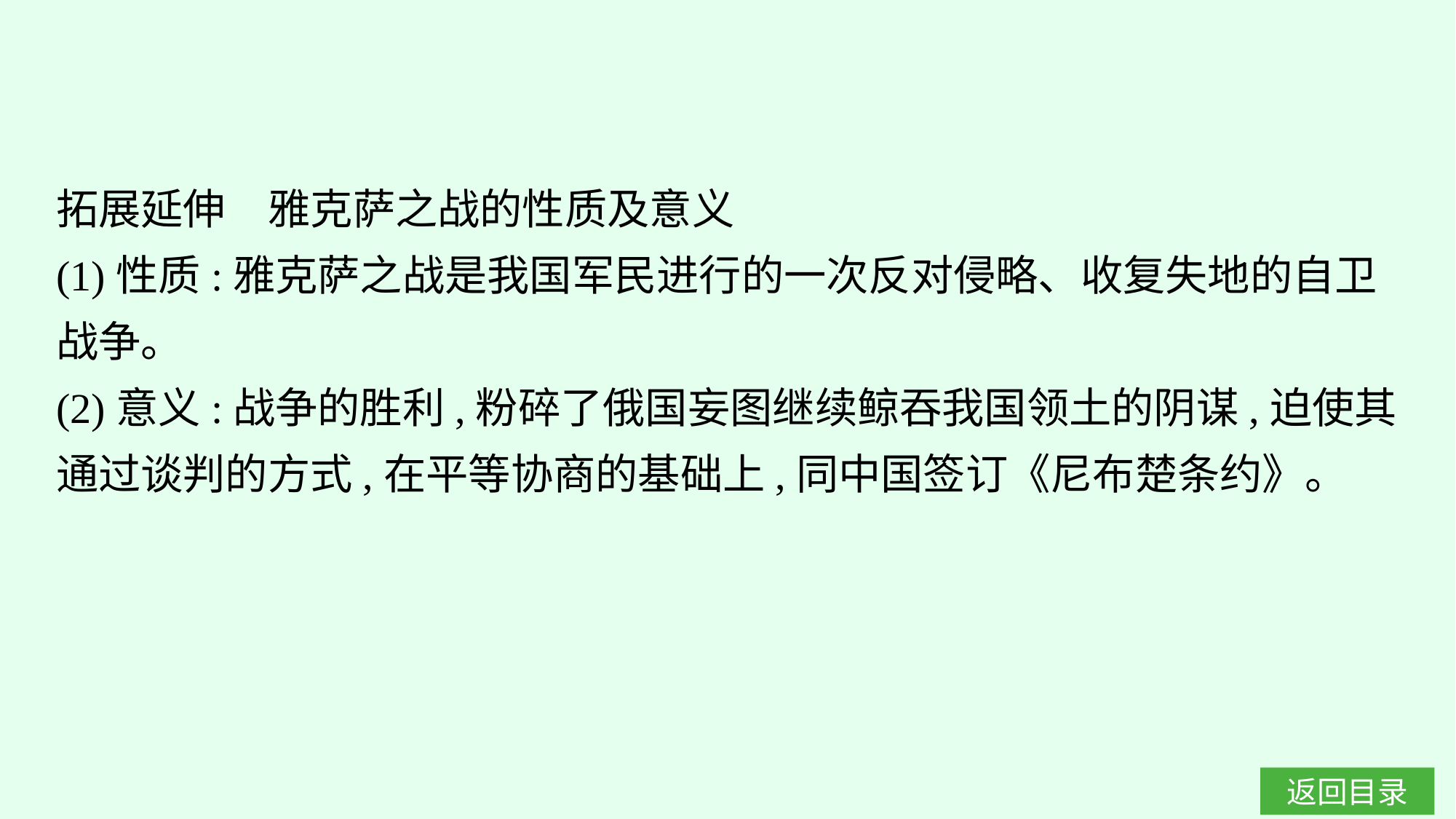

拓展延伸　雅克萨之战的性质及意义
(1)性质:雅克萨之战是我国军民进行的一次反对侵略、收复失地的自卫战争。
(2)意义:战争的胜利,粉碎了俄国妄图继续鲸吞我国领土的阴谋,迫使其通过谈判的方式,在平等协商的基础上,同中国签订《尼布楚条约》。